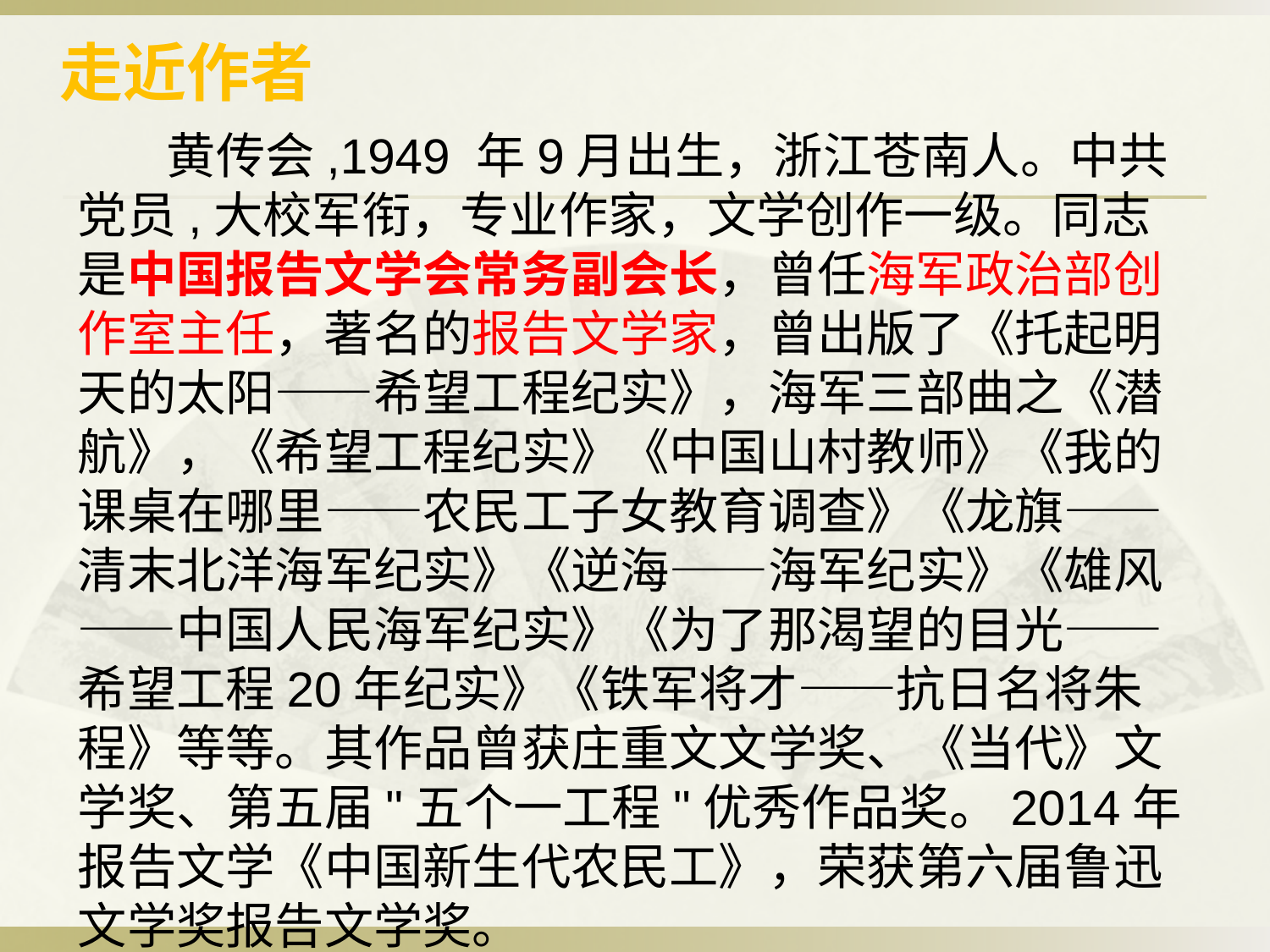

走近作者
       黄传会,1949 年9月出生，浙江苍南人。中共党员,大校军衔，专业作家，文学创作一级。同志是中国报告文学会常务副会长，曾任海军政治部创作室主任，著名的报告文学家，曾出版了《托起明天的太阳——希望工程纪实》，海军三部曲之《潜航》，《希望工程纪实》《中国山村教师》《我的课桌在哪里——农民工子女教育调查》《龙旗——清末北洋海军纪实》《逆海——海军纪实》《雄风——中国人民海军纪实》《为了那渴望的目光——希望工程20年纪实》《铁军将才——抗日名将朱程》等等。其作品曾获庄重文文学奖、《当代》文学奖、第五届"五个一工程"优秀作品奖。2014年报告文学《中国新生代农民工》，荣获第六届鲁迅文学奖报告文学奖。